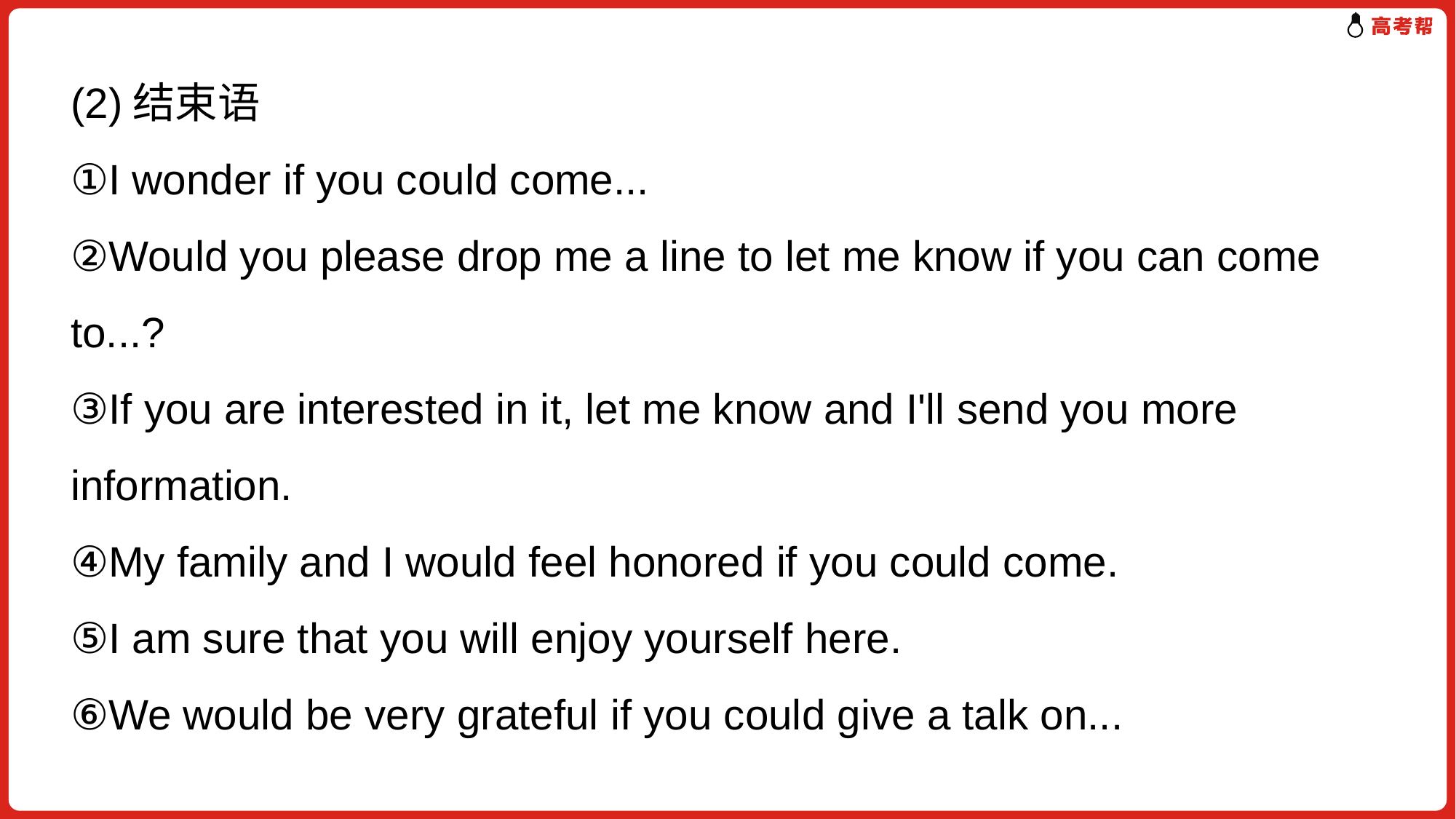

(2)结束语
①I wonder if you could come...
②Would you please drop me a line to let me know if you can come to...?
③If you are interested in it, let me know and I'll send you more information.
④My family and I would feel honored if you could come.
⑤I am sure that you will enjoy yourself here.
⑥We would be very grateful if you could give a talk on...